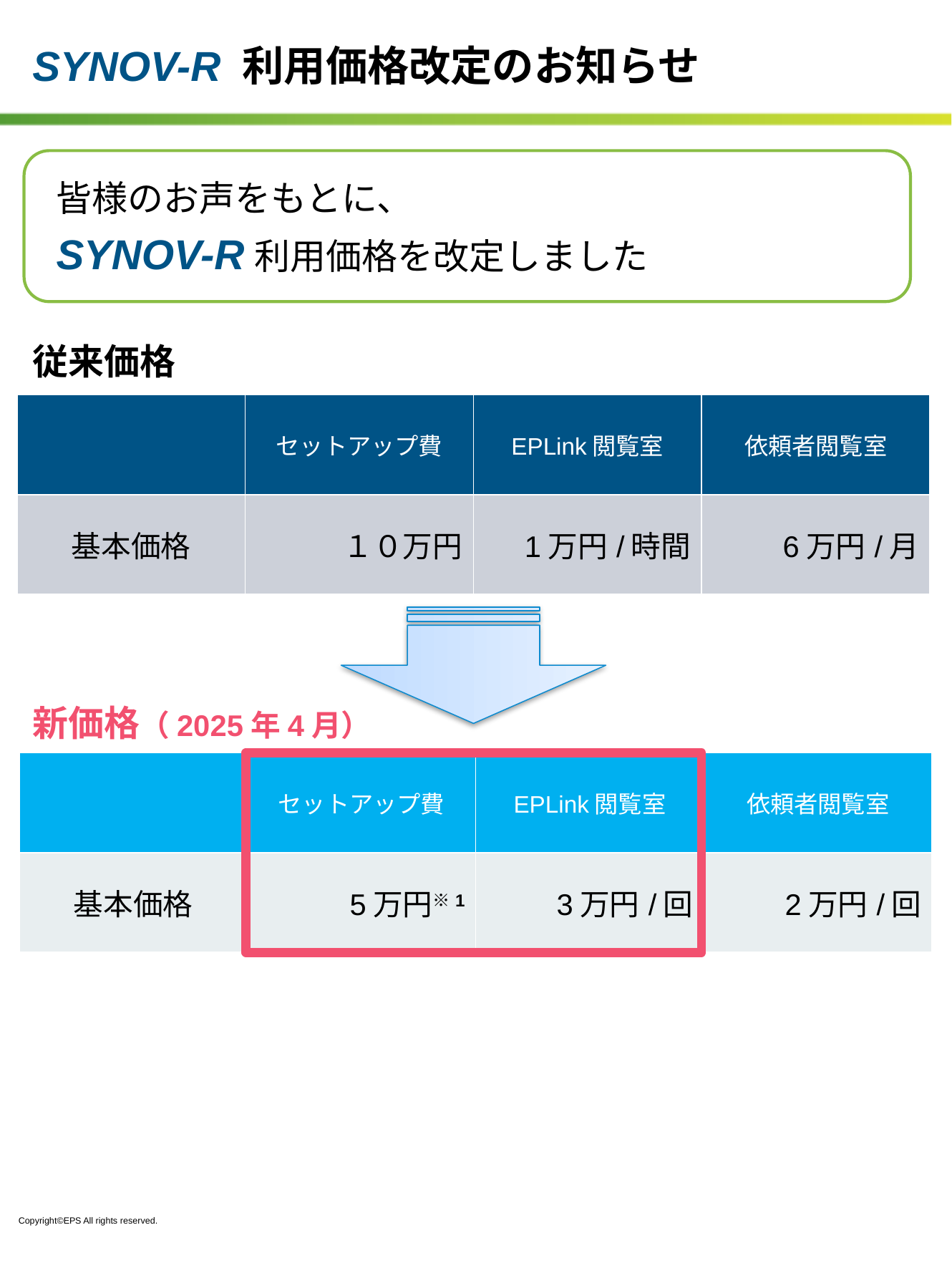

# SYNOV-R 利用価格改定のお知らせ

皆様のお声をもとに、
SYNOV-R利用価格を改定しました
従来価格
|  | セットアップ費 | EPLink閲覧室 | 依頼者閲覧室 |
| --- | --- | --- | --- |
| 基本価格 | １０万円 | 1万円/時間 | 6万円/月 |

新価格（2025年4月）
|  | セットアップ費 | EPLink閲覧室 | 依頼者閲覧室 |
| --- | --- | --- | --- |
| 基本価格 | 5万円※1 | 3万円/回 | 2万円/回 |